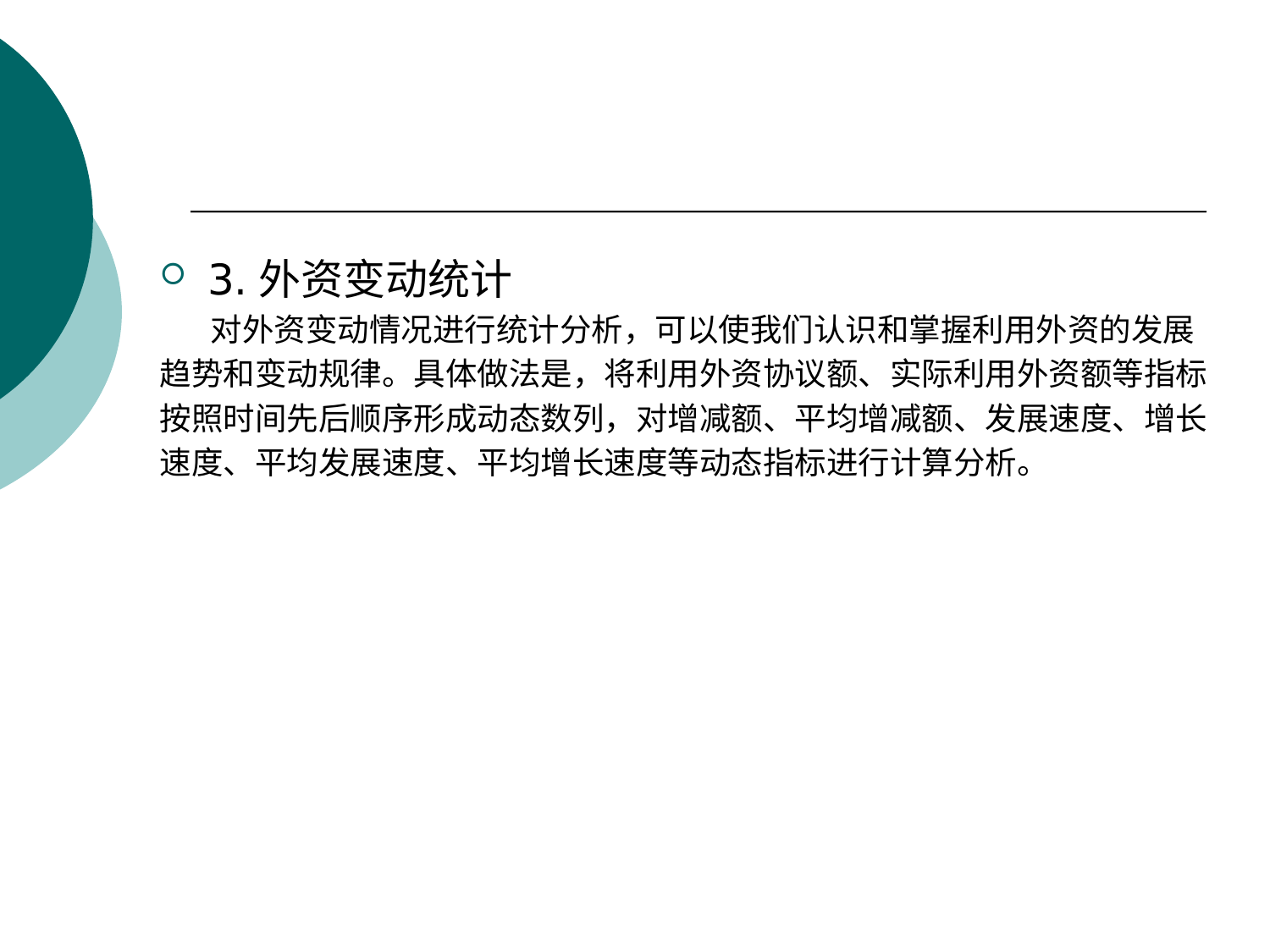

#
3.外资变动统计
      对外资变动情况进行统计分析，可以使我们认识和掌握利用外资的发展
趋势和变动规律。具体做法是，将利用外资协议额、实际利用外资额等指标
按照时间先后顺序形成动态数列，对增减额、平均增减额、发展速度、增长
速度、平均发展速度、平均增长速度等动态指标进行计算分析。